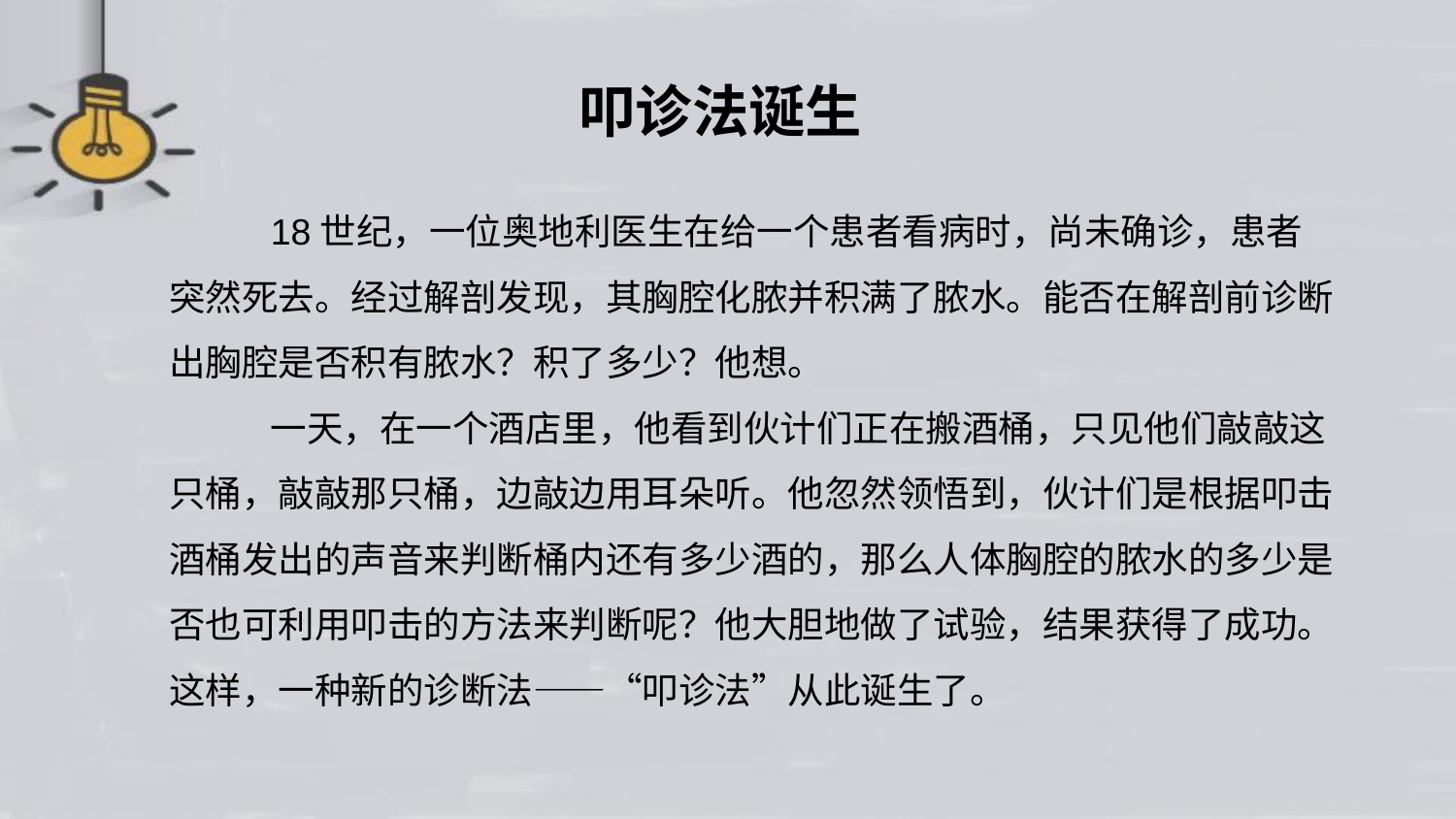

叩诊法诞生
18世纪，一位奥地利医生在给一个患者看病时，尚未确诊，患者突然死去。经过解剖发现，其胸腔化脓并积满了脓水。能否在解剖前诊断出胸腔是否积有脓水？积了多少？他想。
一天，在一个酒店里，他看到伙计们正在搬酒桶，只见他们敲敲这只桶，敲敲那只桶，边敲边用耳朵听。他忽然领悟到，伙计们是根据叩击酒桶发出的声音来判断桶内还有多少酒的，那么人体胸腔的脓水的多少是否也可利用叩击的方法来判断呢？他大胆地做了试验，结果获得了成功。这样，一种新的诊断法——“叩诊法”从此诞生了。